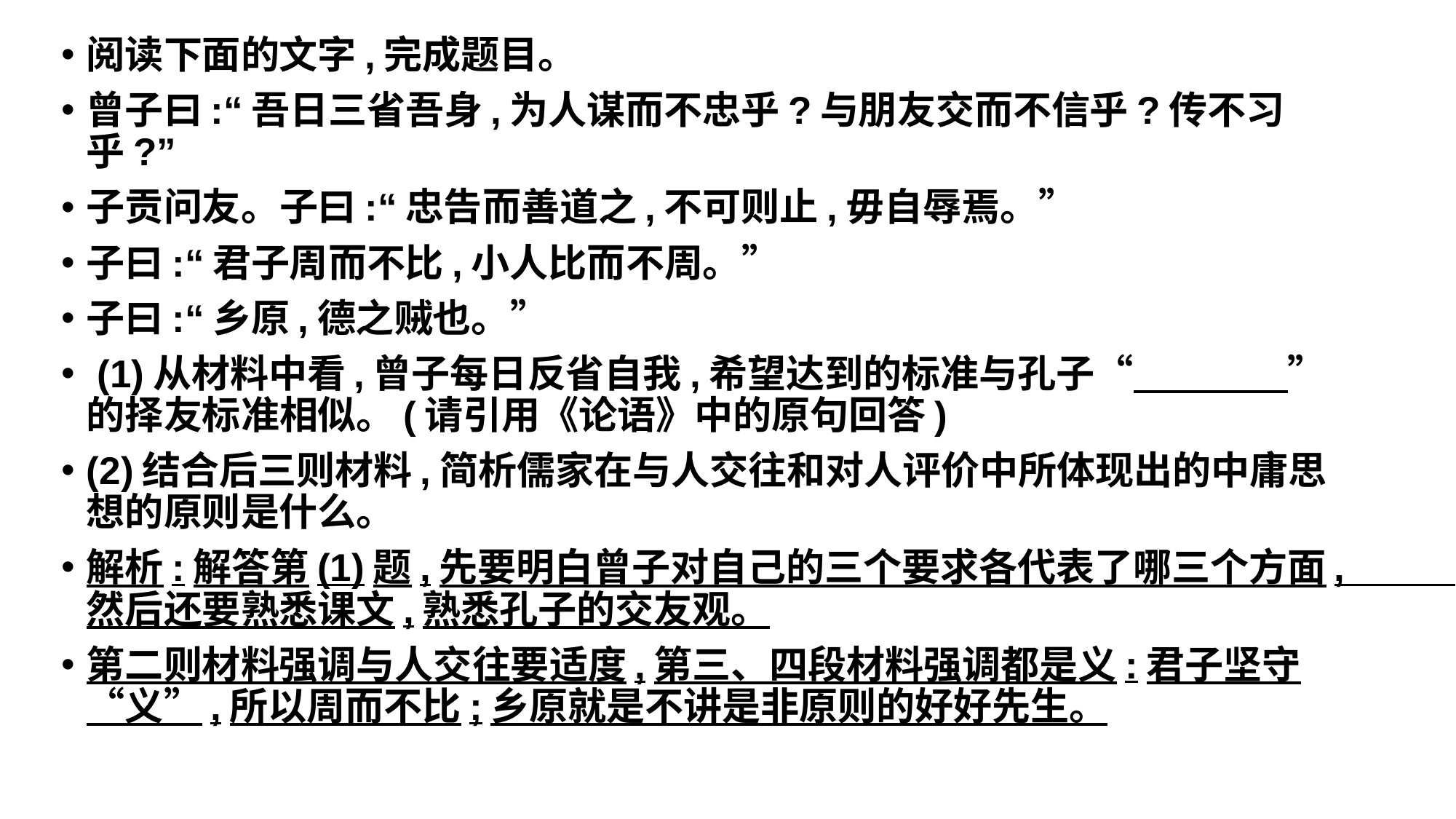

阅读下面的文字,完成题目。
曾子曰:“吾日三省吾身,为人谋而不忠乎?与朋友交而不信乎?传不习乎?”
子贡问友。子曰:“忠告而善道之,不可则止,毋自辱焉。”
子曰:“君子周而不比,小人比而不周。”
子曰:“乡原,德之贼也。”
 (1)从材料中看,曾子每日反省自我,希望达到的标准与孔子“　　　　”的择友标准相似。(请引用《论语》中的原句回答)
(2)结合后三则材料,简析儒家在与人交往和对人评价中所体现出的中庸思想的原则是什么。
解析:解答第(1)题,先要明白曾子对自己的三个要求各代表了哪三个方面,然后还要熟悉课文,熟悉孔子的交友观。
第二则材料强调与人交往要适度,第三、四段材料强调都是义:君子坚守“义”,所以周而不比;乡原就是不讲是非原则的好好先生。

#